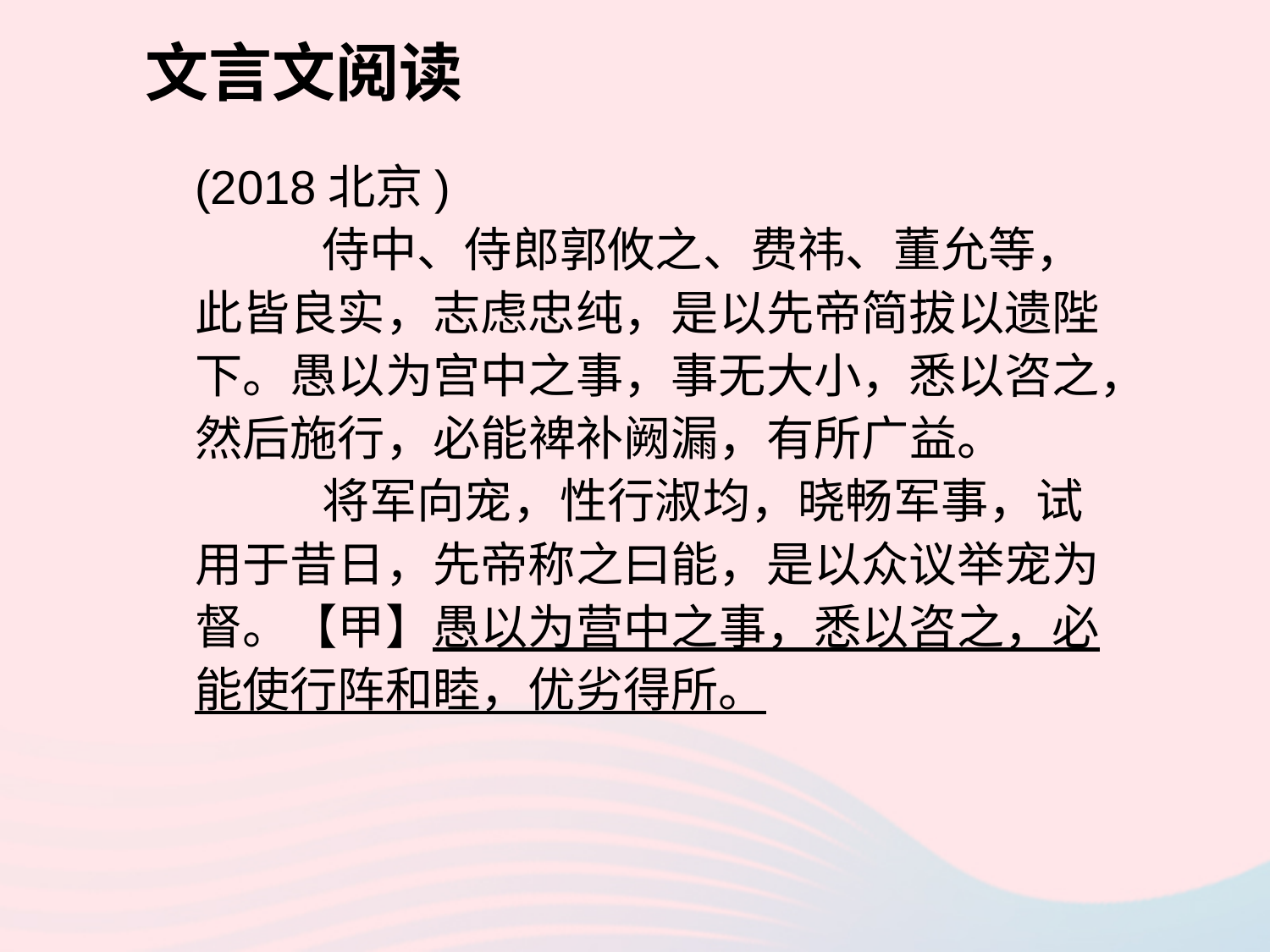

文言文阅读
(2018北京)
	侍中、侍郎郭攸之、费祎、董允等，此皆良实，志虑忠纯，是以先帝简拔以遗陛下。愚以为宫中之事，事无大小，悉以咨之，然后施行，必能裨补阙漏，有所广益。
	将军向宠，性行淑均，晓畅军事，试用于昔日，先帝称之曰能，是以众议举宠为督。【甲】愚以为营中之事，悉以咨之，必能使行阵和睦，优劣得所。